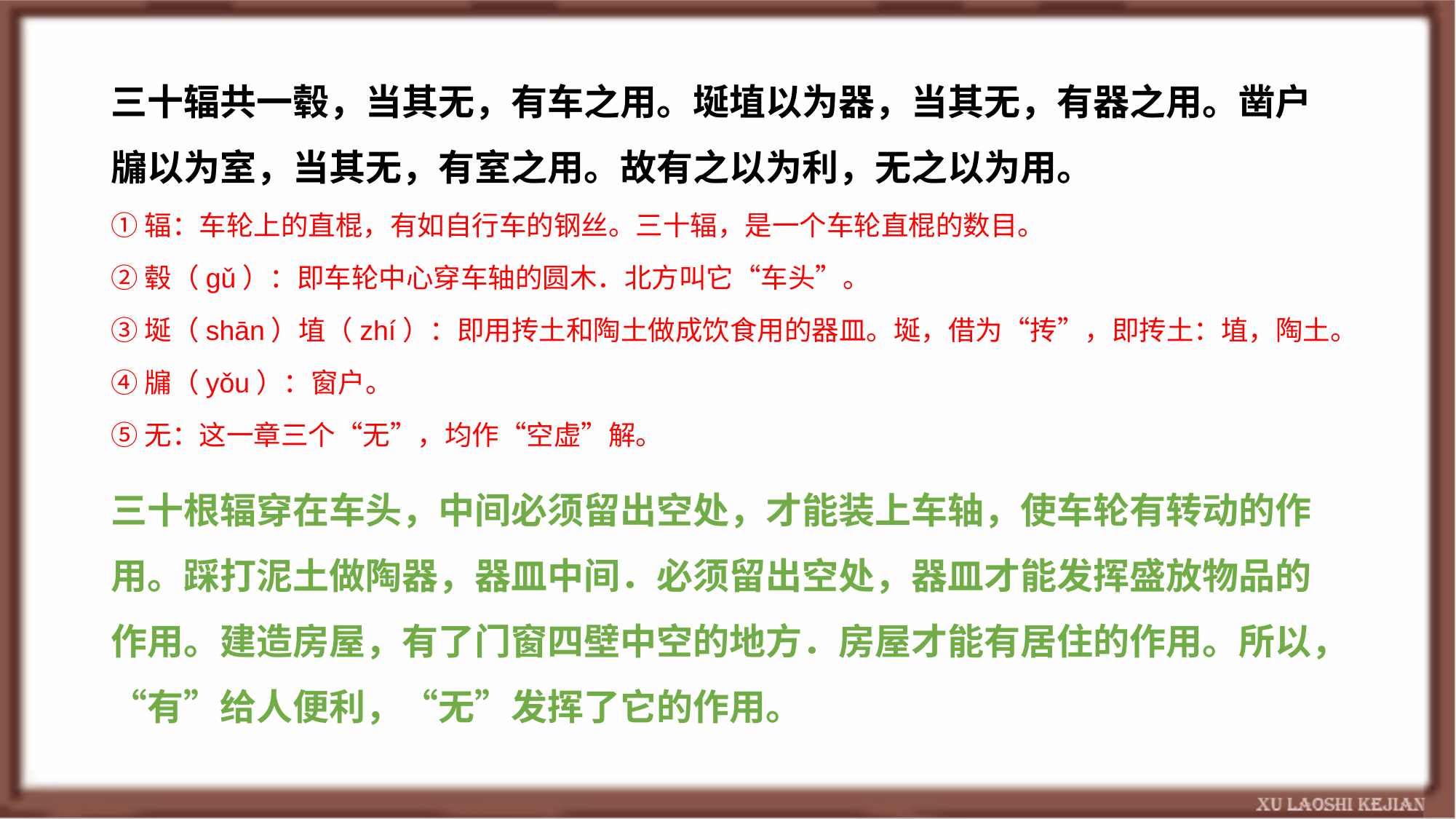

三十辐共一毂，当其无，有车之用。埏埴以为器，当其无，有器之用。凿户牖以为室，当其无，有室之用。故有之以为利，无之以为用。
①辐：车轮上的直棍，有如自行车的钢丝。三十辐，是一个车轮直棍的数目。
②毂（gǔ）：即车轮中心穿车轴的圆木．北方叫它“车头”。
③埏（shān）埴（zhí）：即用抟土和陶土做成饮食用的器皿。埏，借为“抟”，即抟土：埴，陶土。
④牖（yǒu）：窗户。
⑤无：这一章三个“无”，均作“空虚”解。
三十根辐穿在车头，中间必须留出空处，才能装上车轴，使车轮有转动的作用。踩打泥土做陶器，器皿中间．必须留出空处，器皿才能发挥盛放物品的作用。建造房屋，有了门窗四壁中空的地方．房屋才能有居住的作用。所以，“有”给人便利，“无”发挥了它的作用。